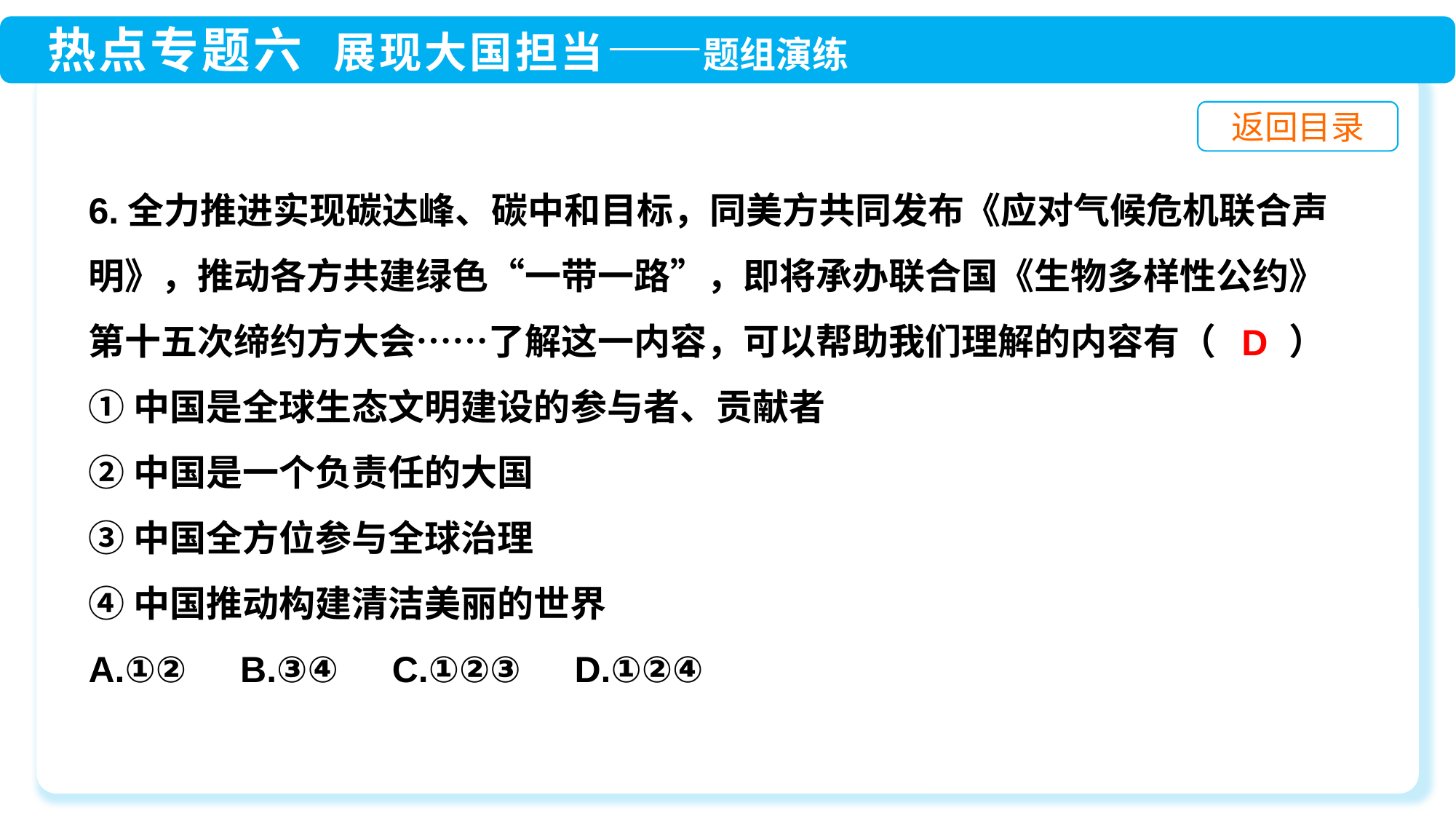

6.全力推进实现碳达峰、碳中和目标，同美方共同发布《应对气候危机联合声明》，推动各方共建绿色“一带一路”，即将承办联合国《生物多样性公约》第十五次缔约方大会……了解这一内容，可以帮助我们理解的内容有（　　）
①中国是全球生态文明建设的参与者、贡献者
②中国是一个负责任的大国
③中国全方位参与全球治理
④中国推动构建清洁美丽的世界
A.①②　B.③④　C.①②③　D.①②④
D